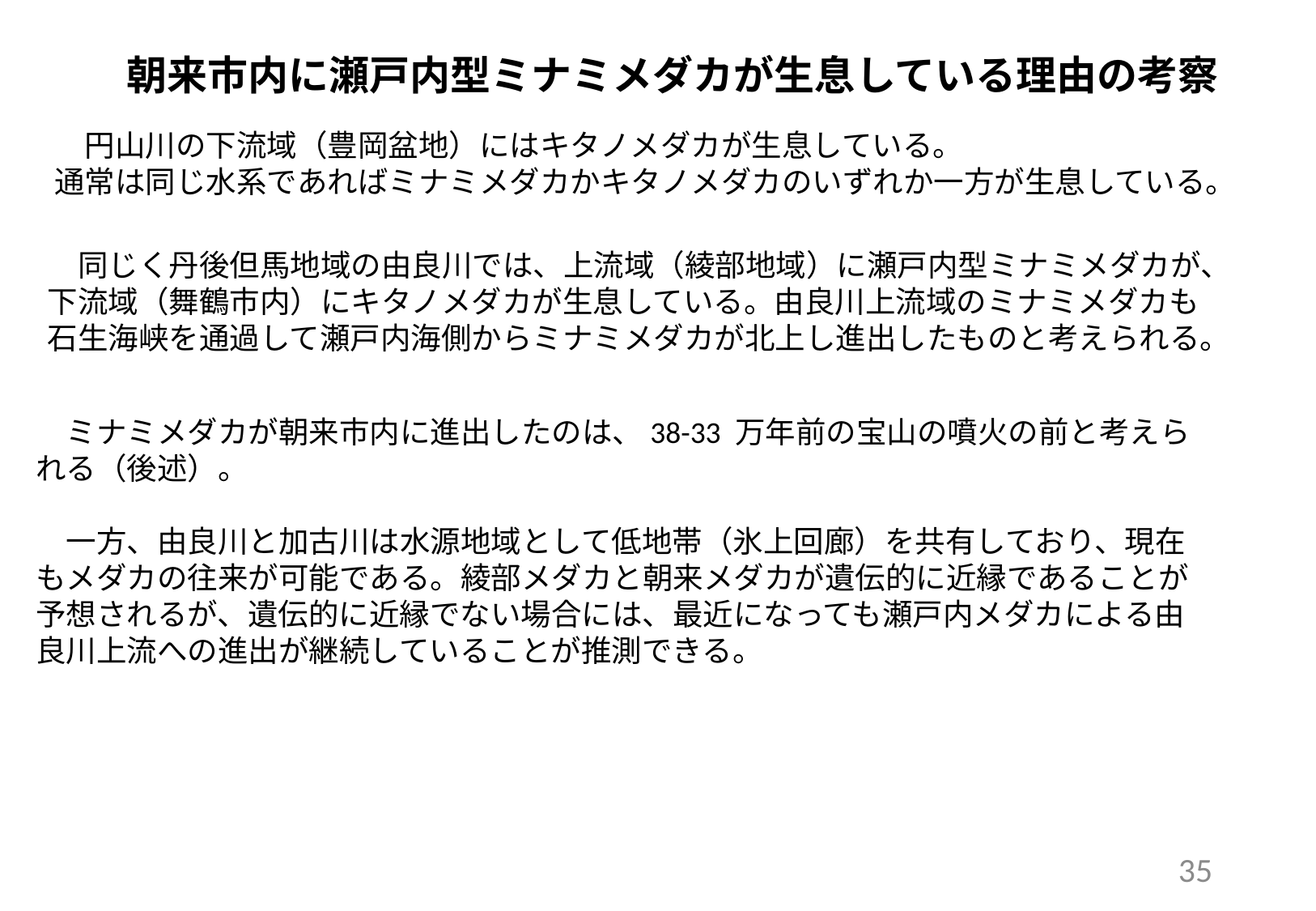

朝来市内に瀬戸内型ミナミメダカが生息している理由の考察
　円山川の下流域（豊岡盆地）にはキタノメダカが生息している。
通常は同じ水系であればミナミメダカかキタノメダカのいずれか一方が生息している。
　同じく丹後但馬地域の由良川では、上流域（綾部地域）に瀬戸内型ミナミメダカが、下流域（舞鶴市内）にキタノメダカが生息している。由良川上流域のミナミメダカも石生海峡を通過して瀬戸内海側からミナミメダカが北上し進出したものと考えられる。
　ミナミメダカが朝来市内に進出したのは、38-33 万年前の宝山の噴火の前と考えられる（後述）。

　一方、由良川と加古川は水源地域として低地帯（氷上回廊）を共有しており、現在もメダカの往来が可能である。綾部メダカと朝来メダカが遺伝的に近縁であることが予想されるが、遺伝的に近縁でない場合には、最近になっても瀬戸内メダカによる由良川上流への進出が継続していることが推測できる。
35